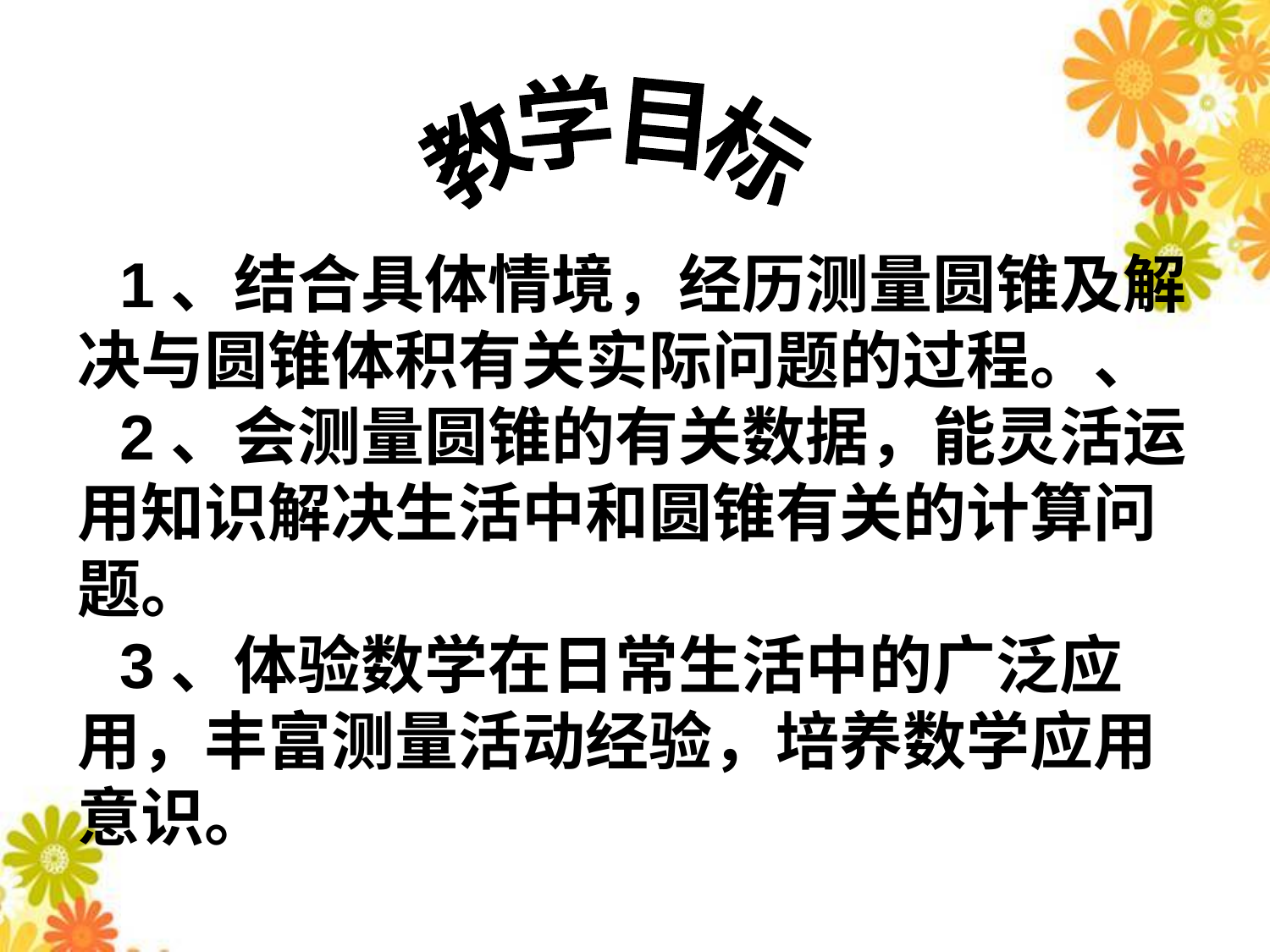

教学目标
1、结合具体情境，经历测量圆锥及解决与圆锥体积有关实际问题的过程。、
2、会测量圆锥的有关数据，能灵活运用知识解决生活中和圆锥有关的计算问题。
3、体验数学在日常生活中的广泛应用，丰富测量活动经验，培养数学应用意识。